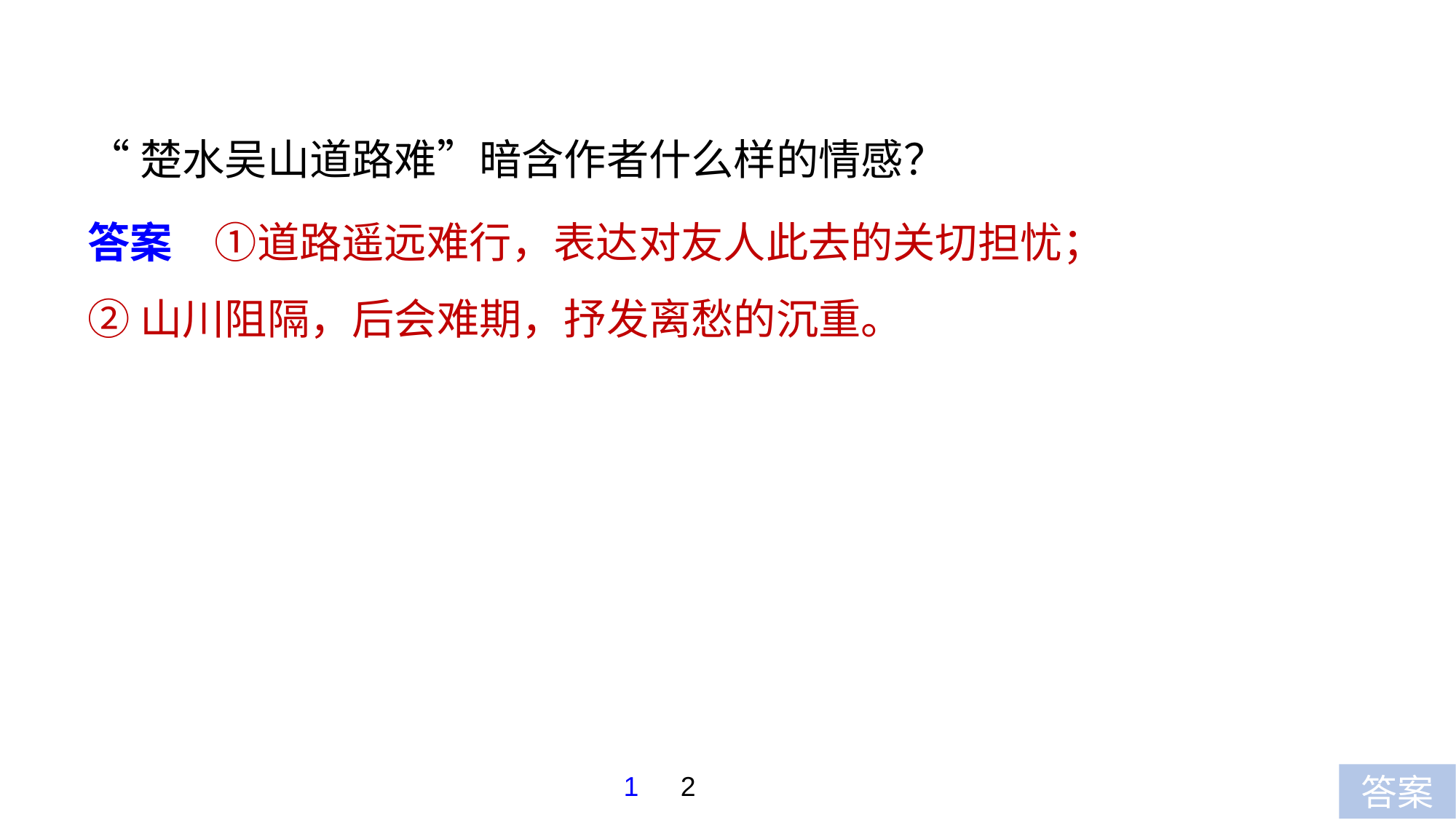

“楚水吴山道路难”暗含作者什么样的情感？
答案　①道路遥远难行，表达对友人此去的关切担忧；
②山川阻隔，后会难期，抒发离愁的沉重。
1
2
答案